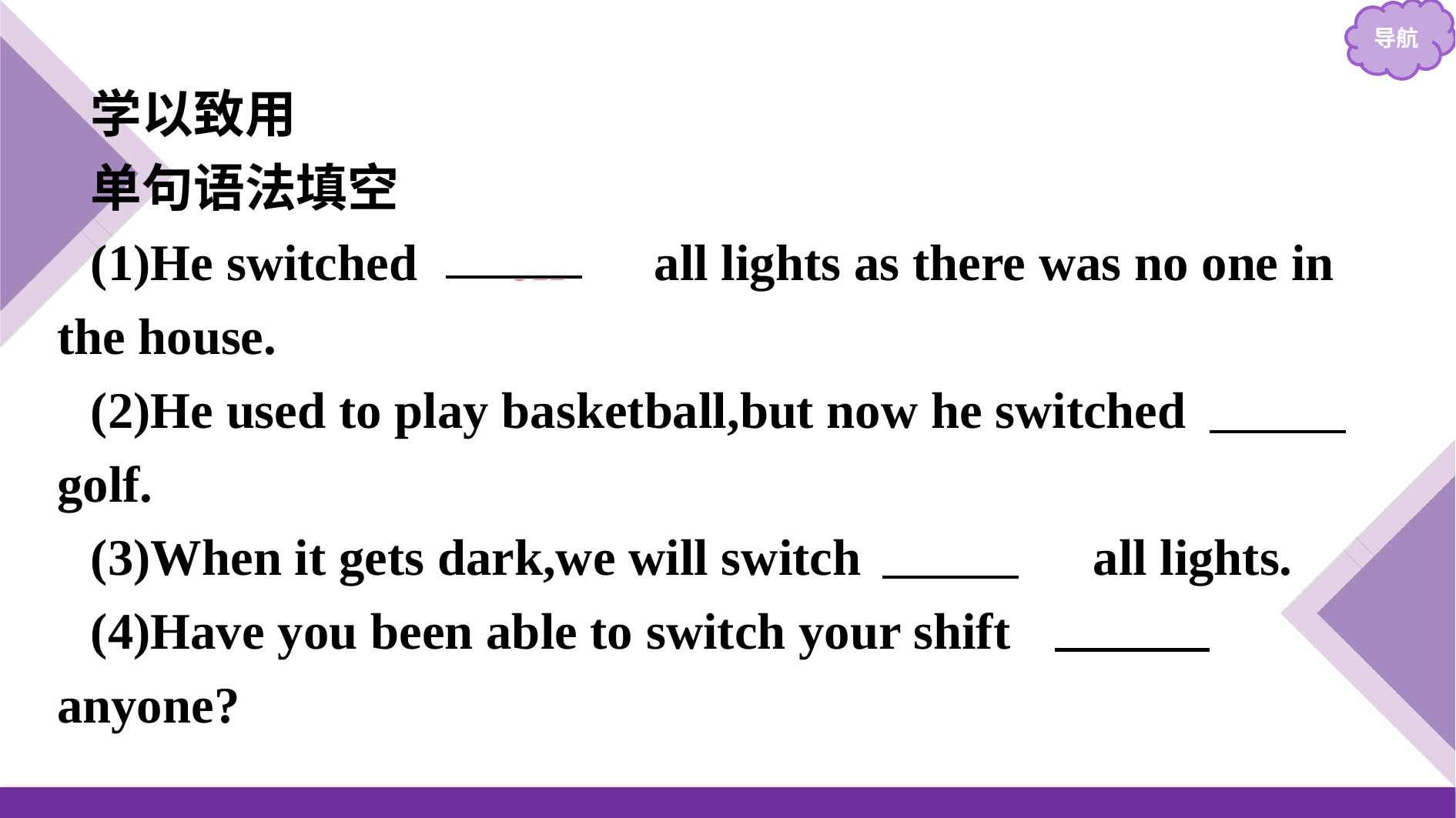

学以致用
单句语法填空
(1)He switched 　off　 all lights as there was no one in the house.
(2)He used to play basketball,but now he switched 　to　 golf.
(3)When it gets dark,we will switch 　on　 all lights.
(4)Have you been able to switch your shift 　with　 anyone?